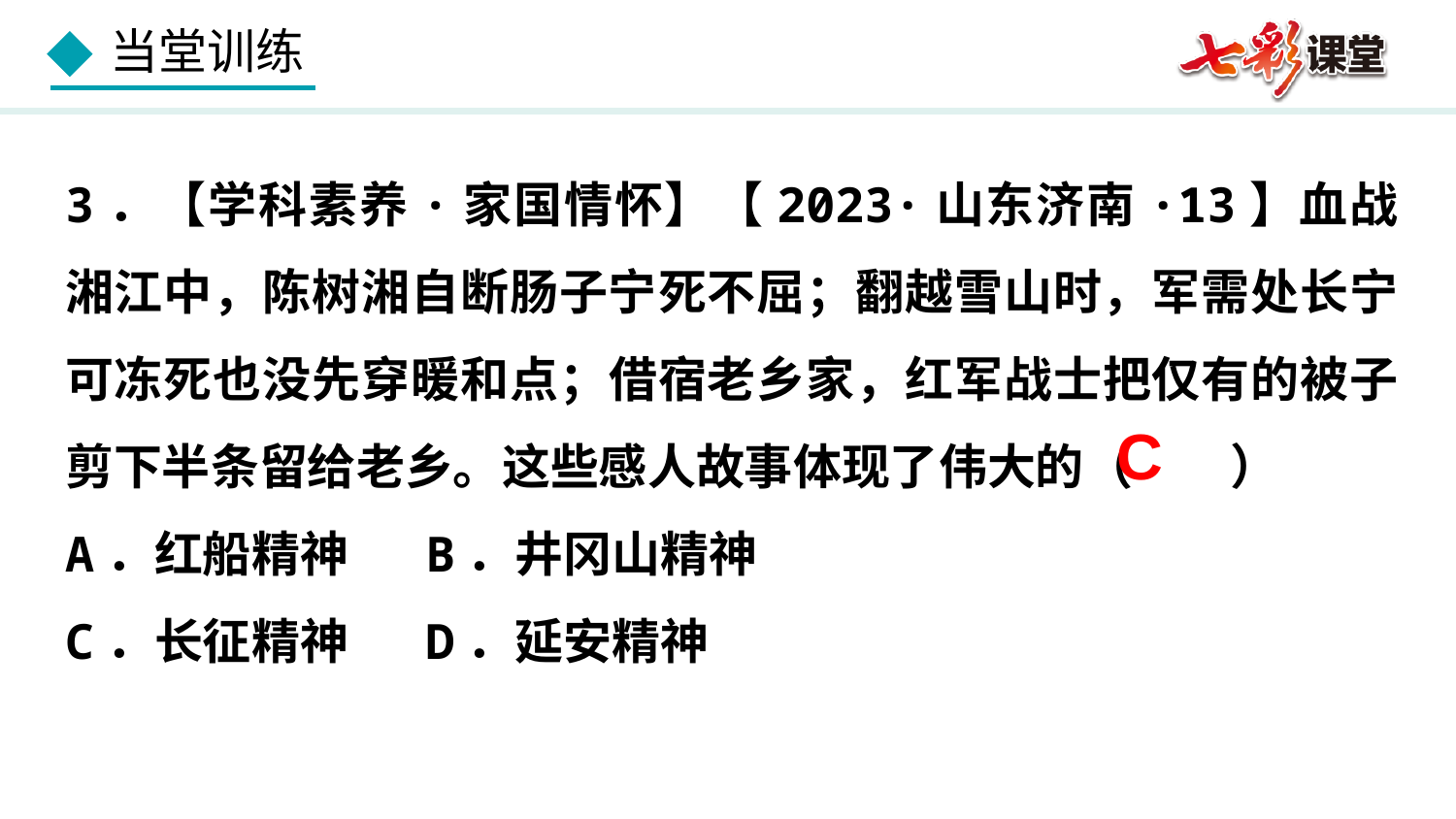

3．【学科素养·家国情怀】【2023·山东济南·13】血战湘江中，陈树湘自断肠子宁死不屈；翻越雪山时，军需处长宁可冻死也没先穿暖和点；借宿老乡家，红军战士把仅有的被子剪下半条留给老乡。这些感人故事体现了伟大的（　　）
A．红船精神      B．井冈山精神
C．长征精神      D．延安精神
C